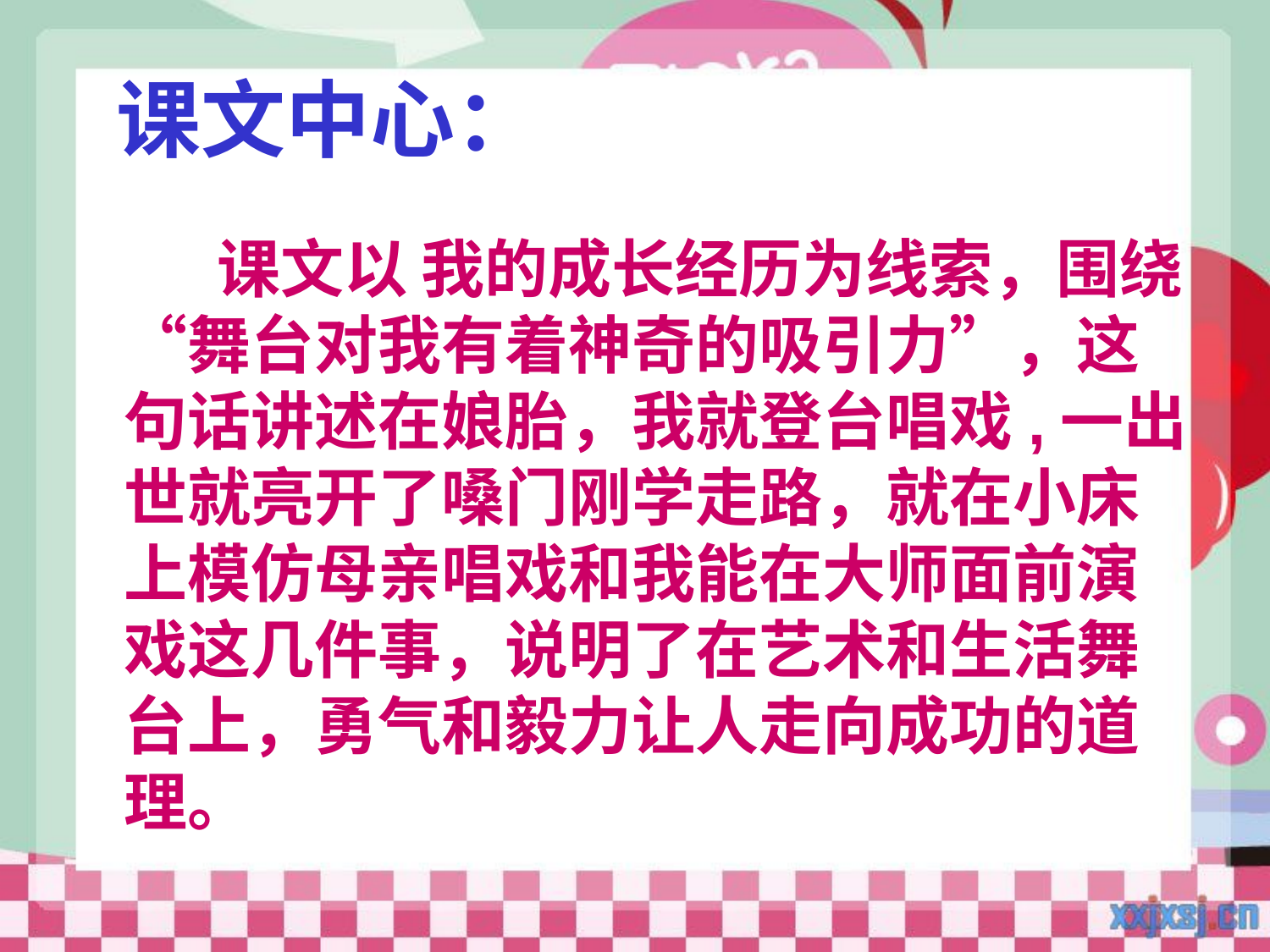

# 课文中心：
          课文以 我的成长经历为线索，围绕“舞台对我有着神奇的吸引力”，这句话讲述在娘胎，我就登台唱戏,一出世就亮开了嗓门刚学走路，就在小床上模仿母亲唱戏和我能在大师面前演戏这几件事，说明了在艺术和生活舞台上，勇气和毅力让人走向成功的道理。